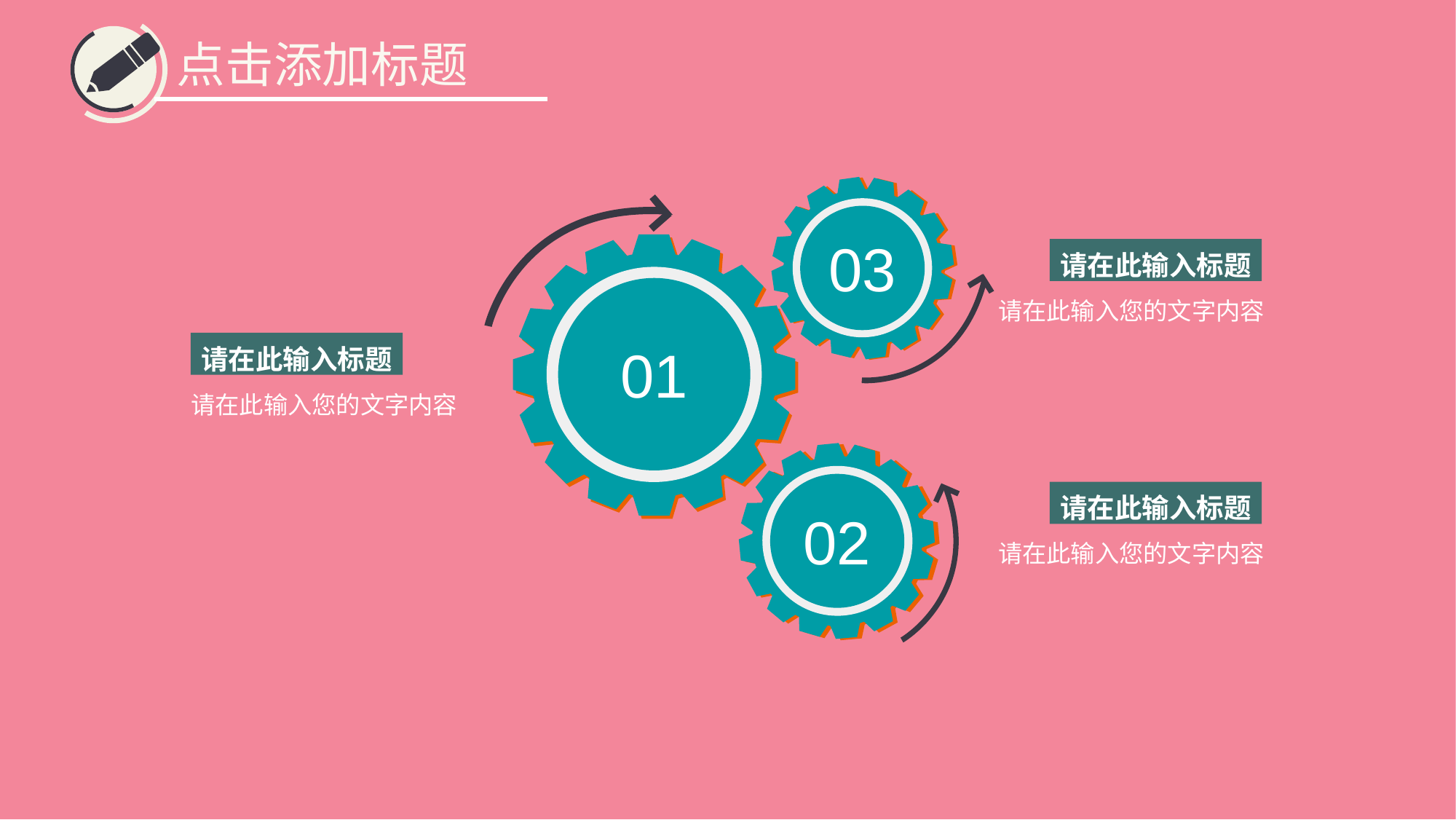

点击添加标题

03

请在此输入标题

请在此输入您的文字内容

请在此输入标题

请在此输入您的文字内容
01

请在此输入标题

请在此输入您的文字内容

02